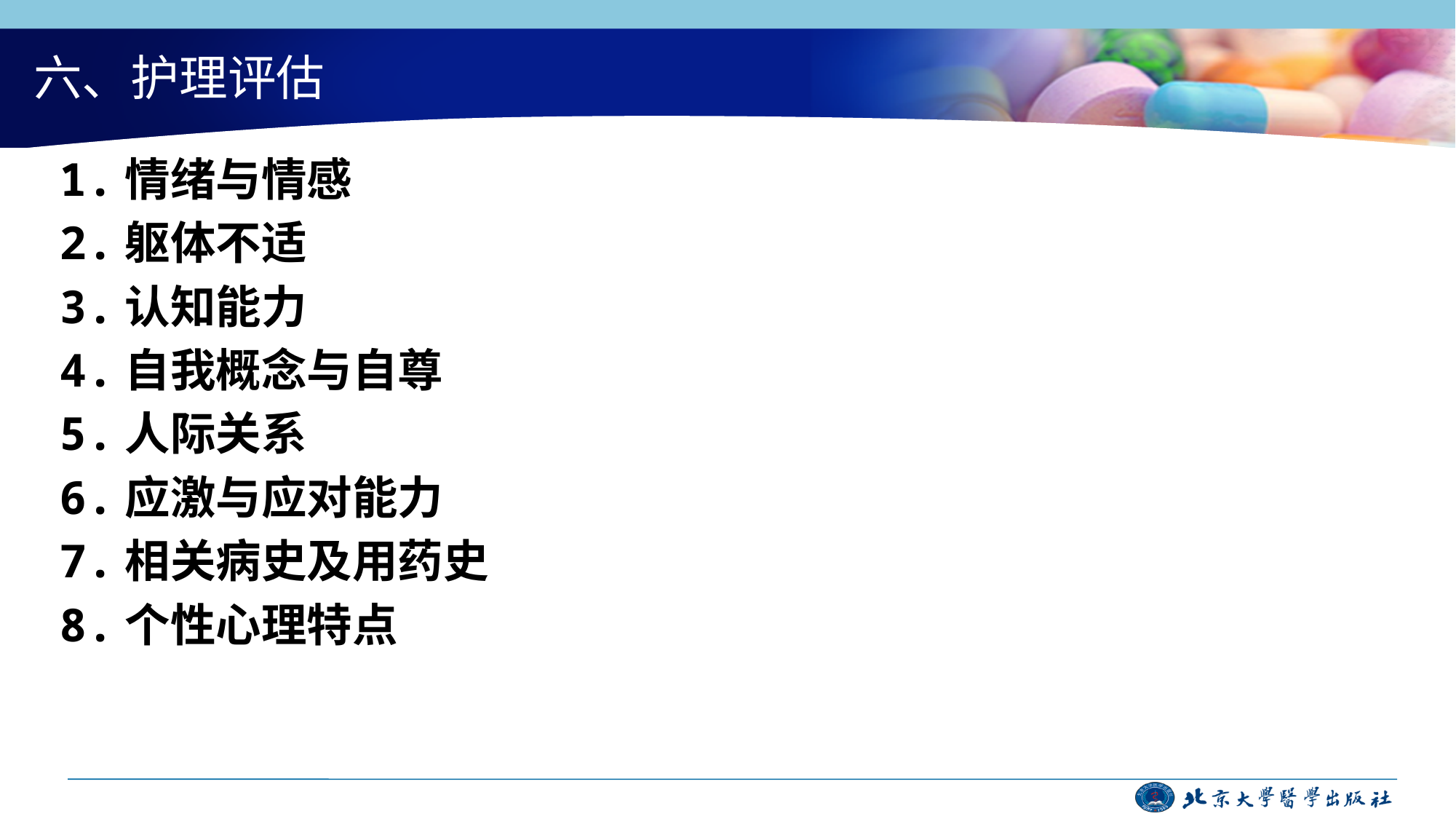

# 六、护理评估
1.情绪与情感
2.躯体不适
3.认知能力
4.自我概念与自尊
5.人际关系
6.应激与应对能力
7.相关病史及用药史
8.个性心理特点